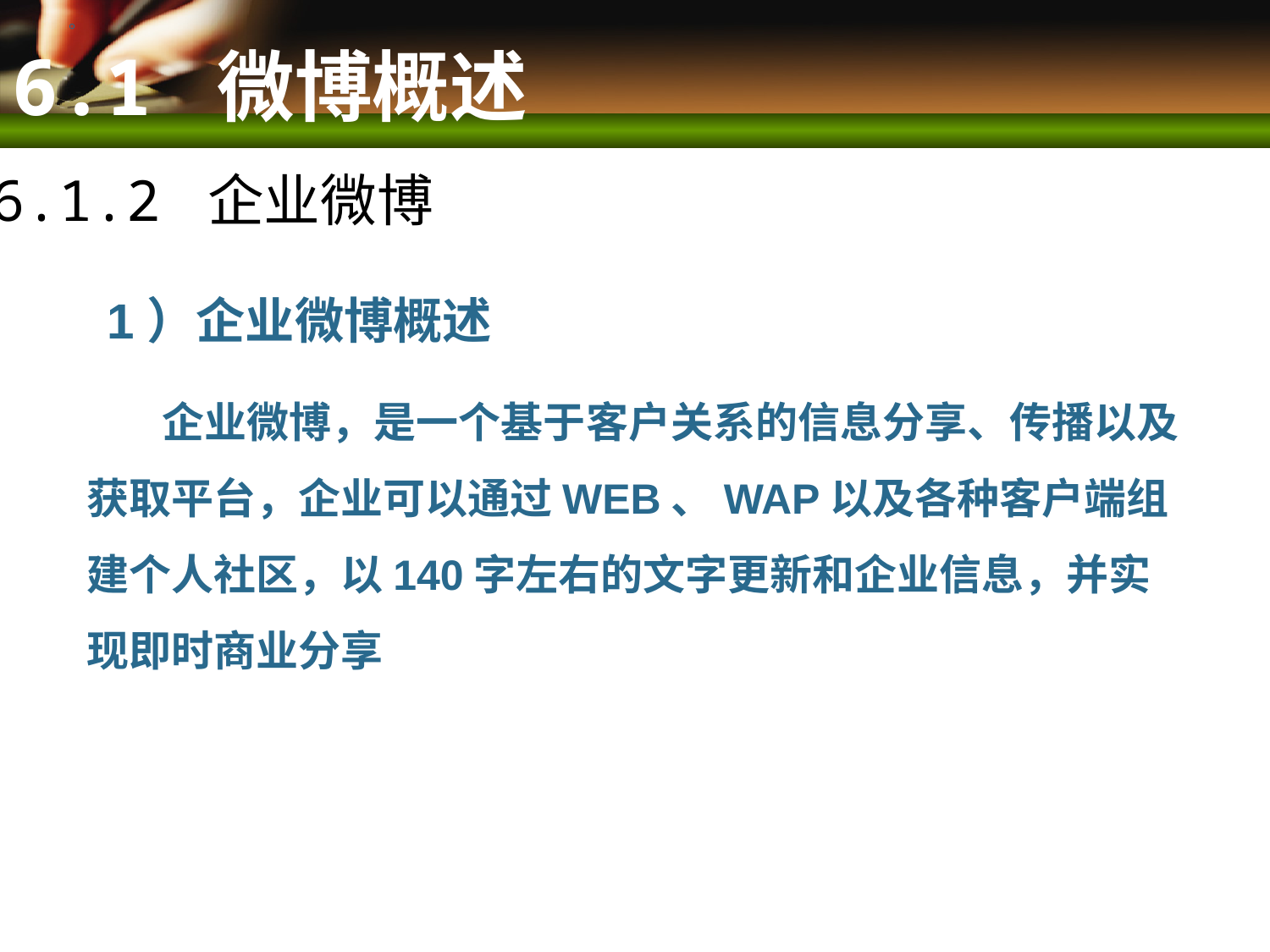

。
6.1 微博概述
6.1.2 企业微博
  1）企业微博概述
   企业微博，是一个基于客户关系的信息分享、传播以及获取平台，企业可以通过WEB、WAP以及各种客户端组建个人社区，以140字左右的文字更新和企业信息，并实现即时商业分享